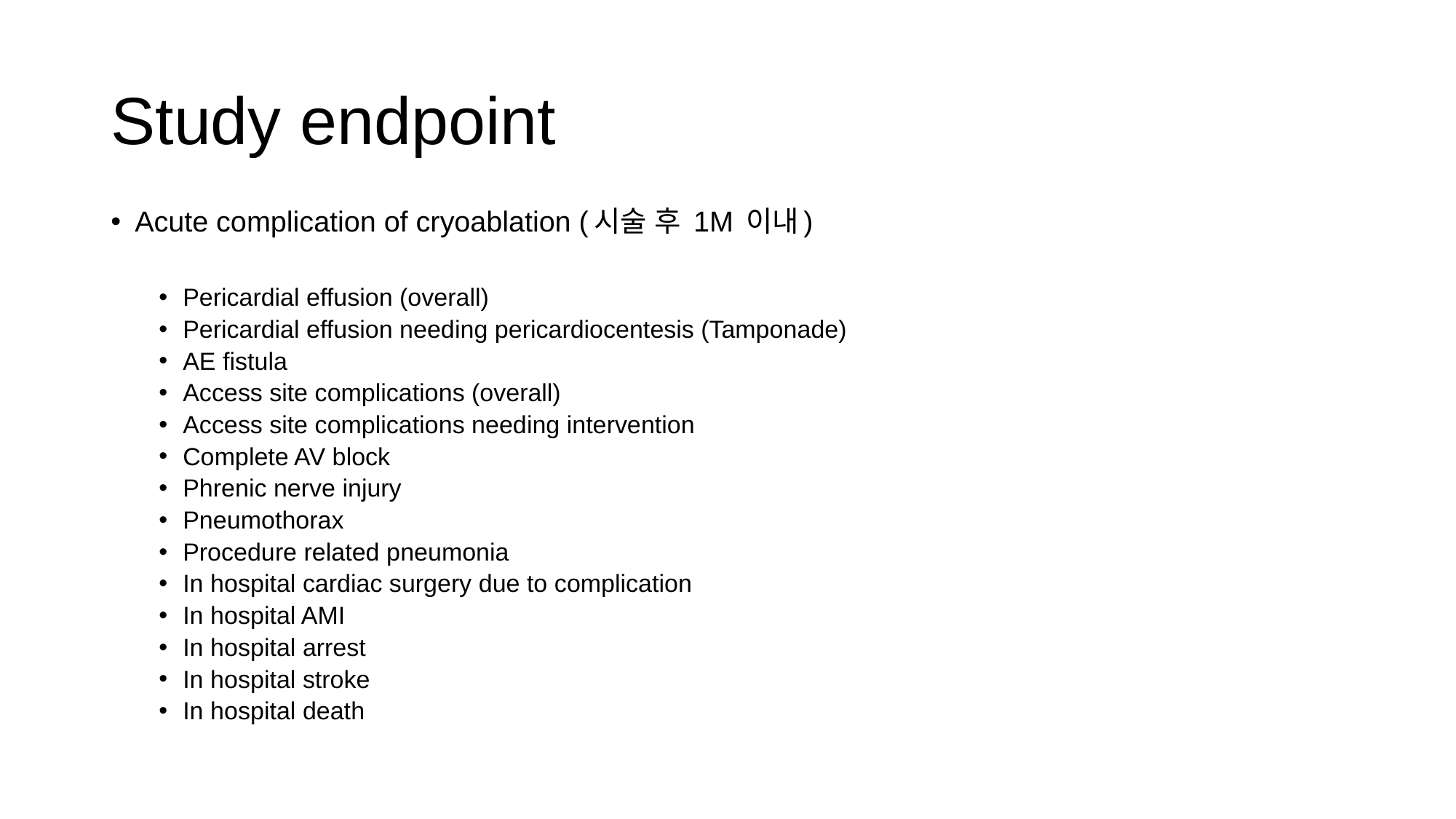

# Study endpoint
Acute complication of cryoablation (시술 후 1M 이내)

Pericardial effusion (overall)
Pericardial effusion needing pericardiocentesis (Tamponade)
AE fistula
Access site complications (overall)
Access site complications needing intervention
Complete AV block
Phrenic nerve injury
Pneumothorax
Procedure related pneumonia
In hospital cardiac surgery due to complication
In hospital AMI
In hospital arrest
In hospital stroke
In hospital death